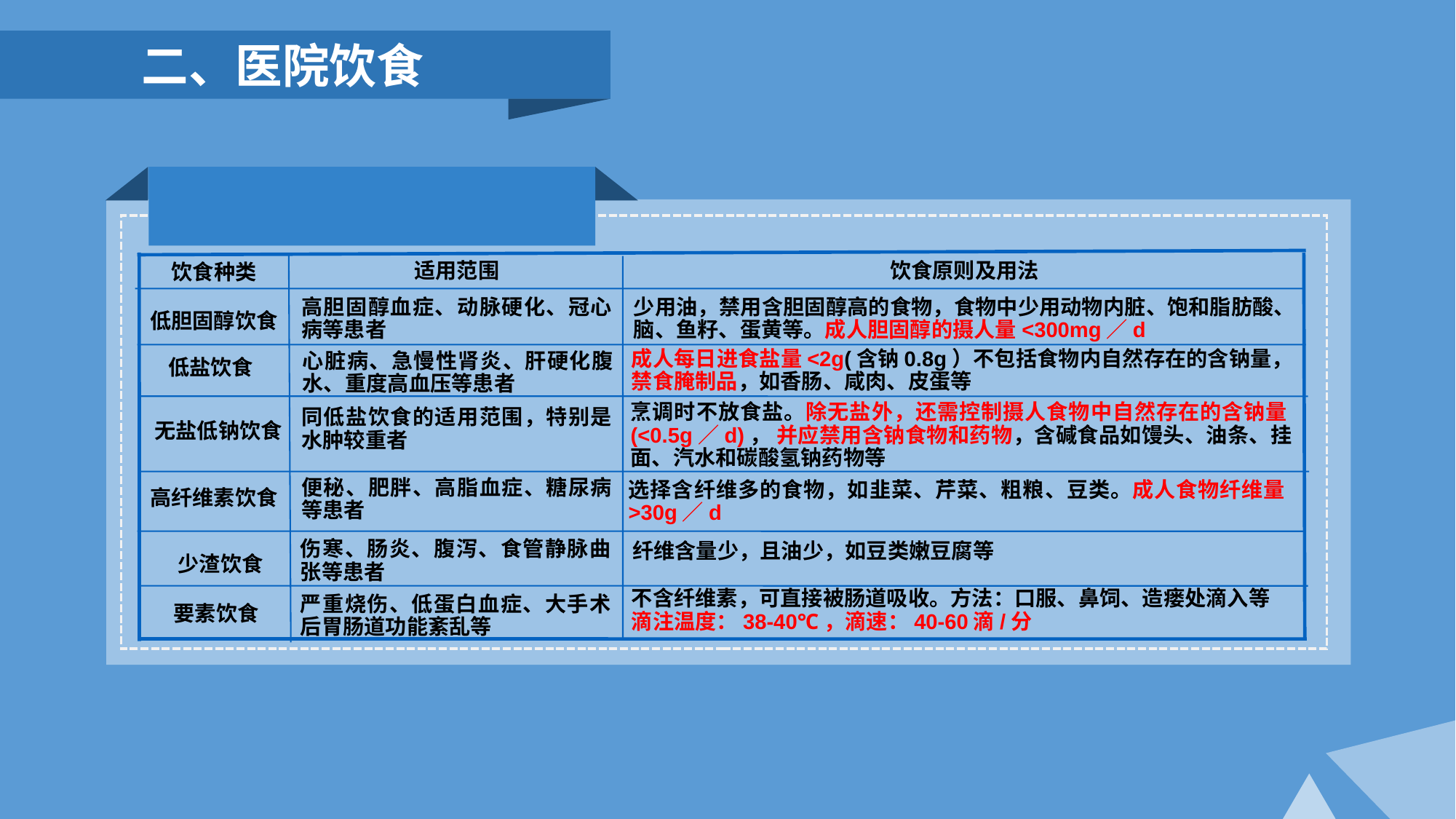

二、医院饮食

饮食种类

适用范围
饮食原则及用法

低胆固醇饮食
高胆固醇血症、动脉硬化、冠心病等患者
少用油，禁用含胆固醇高的食物，食物中少用动物内脏、饱和脂肪酸、脑、鱼籽、蛋黄等。成人胆固醇的摄人量<300mg／d
成人每日进食盐量<2g(含钠0.8g）不包括食物内自然存在的含钠量，禁食腌制品，如香肠、咸肉、皮蛋等

心脏病、急慢性肾炎、肝硬化腹水、重度高血压等患者
低盐饮食

同低盐饮食的适用范围，特别是水肿较重者
无盐低钠饮食

烹调时不放食盐。除无盐外，还需控制摄人食物中自然存在的含钠量(<0.5g／d)， 并应禁用含钠食物和药物，含碱食品如馒头、油条、挂面、汽水和碳酸氢钠药物等
高纤维素饮食

便秘、肥胖、高脂血症、糖尿病等患者
选择含纤维多的食物，如韭菜、芹菜、粗粮、豆类。成人食物纤维量>30g／d

伤寒、肠炎、腹泻、食管静脉曲张等患者
纤维含量少，且油少，如豆类嫩豆腐等
少渣饮食
不含纤维素，可直接被肠道吸收。方法：口服、鼻饲、造瘘处滴入等
滴注温度：38-40℃，滴速：40-60滴/分
要素饮食

严重烧伤、低蛋白血症、大手术后胃肠道功能紊乱等